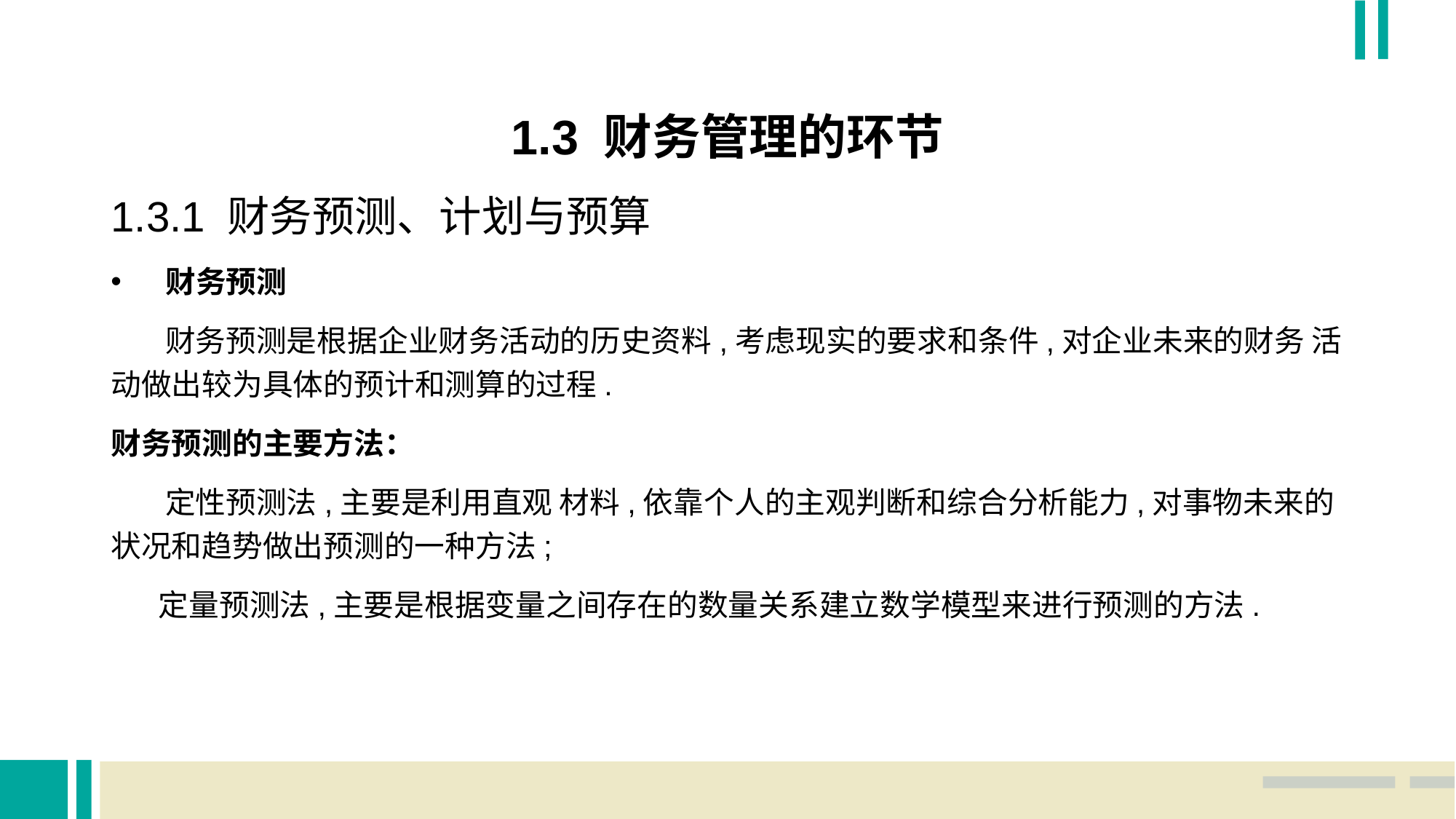

1.3 财务管理的环节
1.3.1 财务预测、计划与预算
财务预测
       财务预测是根据企业财务活动的历史资料,考虑现实的要求和条件,对企业未来的财务 活动做出较为具体的预计和测算的过程.
财务预测的主要方法：
       定性预测法,主要是利用直观 材料,依靠个人的主观判断和综合分析能力,对事物未来的状况和趋势做出预测的一种方法;
      定量预测法,主要是根据变量之间存在的数量关系建立数学模型来进行预测的方法.